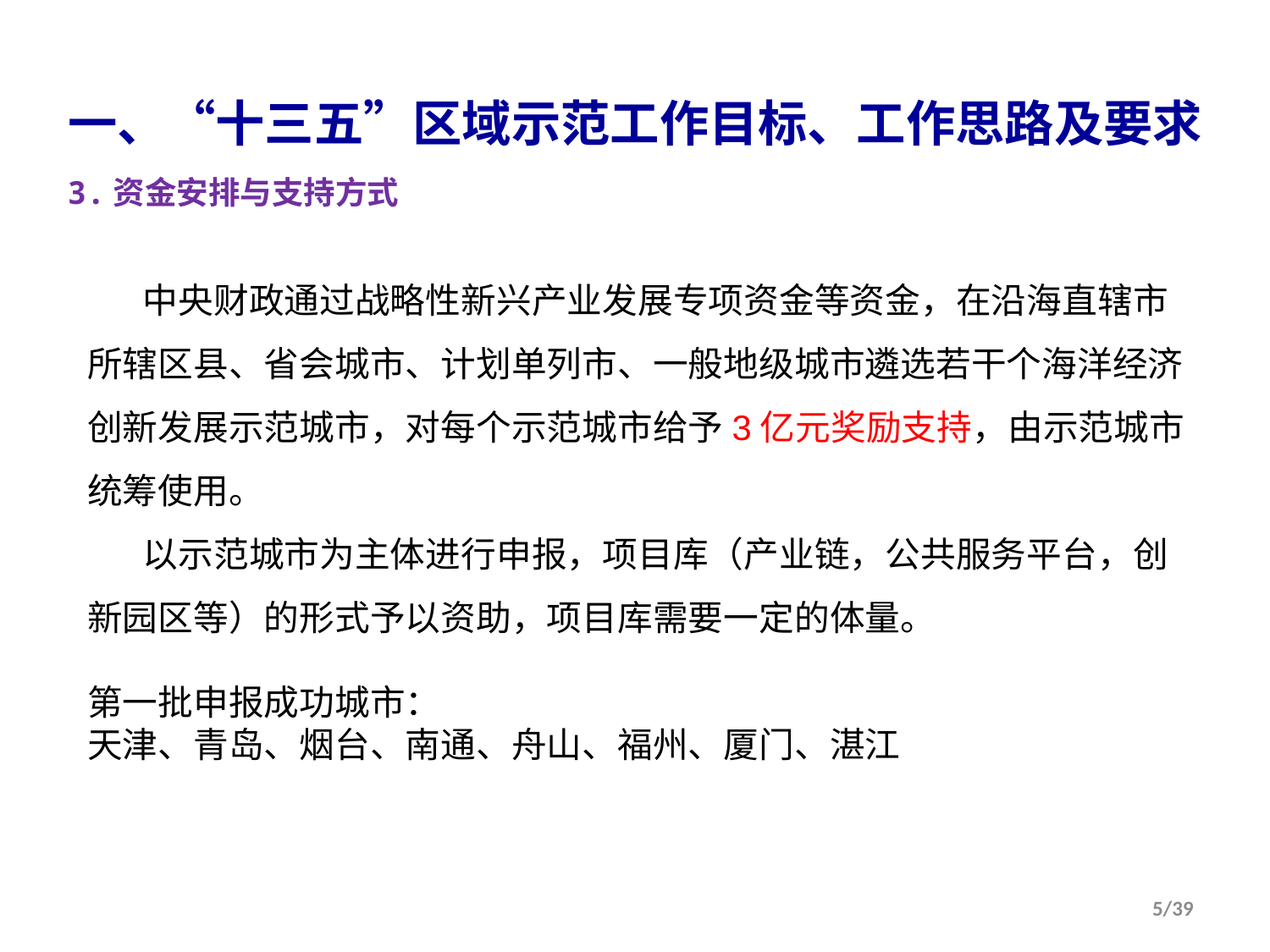

一、“十三五”区域示范工作目标、工作思路及要求
3.资金安排与支持方式
      中央财政通过战略性新兴产业发展专项资金等资金，在沿海直辖市所辖区县、省会城市、计划单列市、一般地级城市遴选若干个海洋经济创新发展示范城市，对每个示范城市给予3亿元奖励支持，由示范城市统筹使用。
      以示范城市为主体进行申报，项目库（产业链，公共服务平台，创新园区等）的形式予以资助，项目库需要一定的体量。

第一批申报成功城市：
天津、青岛、烟台、南通、舟山、福州、厦门、湛江

5/39